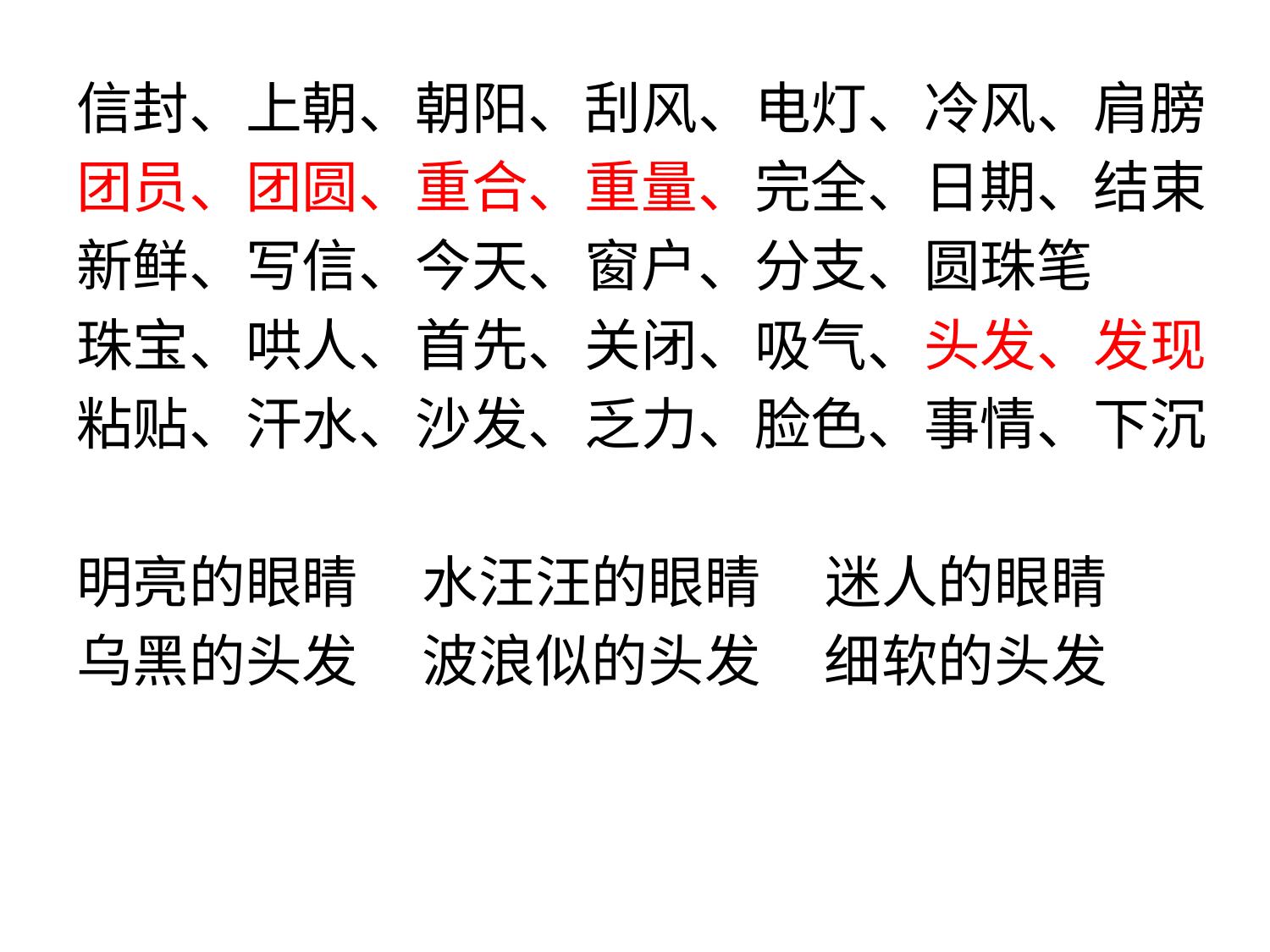

信封、上朝、朝阳、刮风、电灯、冷风、肩膀
团员、团圆、重合、重量、完全、日期、结束
新鲜、写信、今天、窗户、分支、圆珠笔
珠宝、哄人、首先、关闭、吸气、头发、发现
粘贴、汗水、沙发、乏力、脸色、事情、下沉

明亮的眼睛     水汪汪的眼睛     迷人的眼睛
乌黑的头发     波浪似的头发     细软的头发